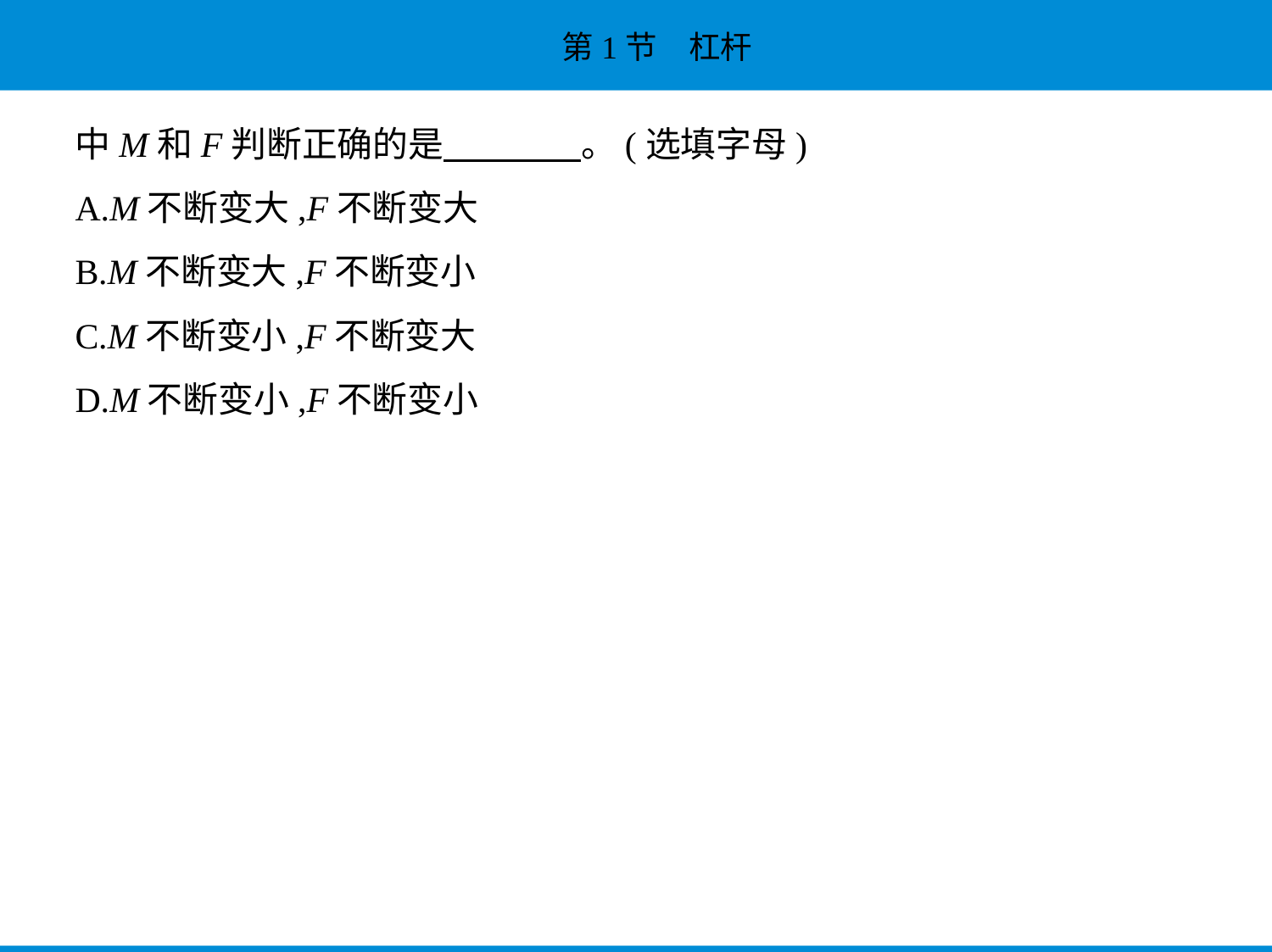

中M和F判断正确的是　　　    。(选填字母)
A.M不断变大,F不断变大
B.M不断变大,F不断变小
C.M不断变小,F不断变大
D.M不断变小,F不断变小